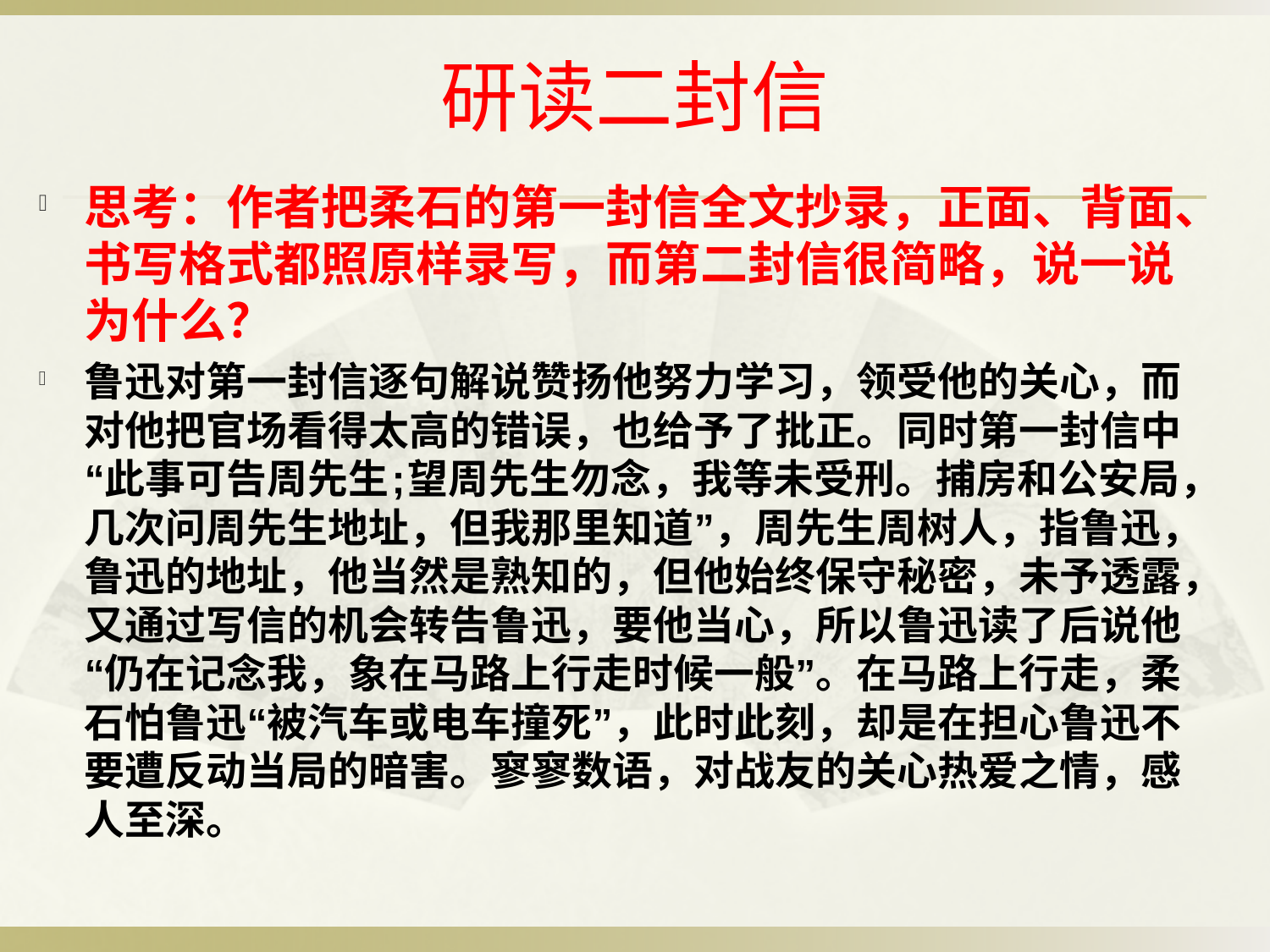

# 研读二封信
思考：作者把柔石的第一封信全文抄录，正面、背面、书写格式都照原样录写，而第二封信很简略，说一说为什么？
鲁迅对第一封信逐句解说赞扬他努力学习，领受他的关心，而对他把官场看得太高的错误，也给予了批正。同时第一封信中“此事可告周先生;望周先生勿念，我等未受刑。捕房和公安局，几次问周先生地址，但我那里知道”，周先生周树人，指鲁迅，鲁迅的地址，他当然是熟知的，但他始终保守秘密，未予透露，又通过写信的机会转告鲁迅，要他当心，所以鲁迅读了后说他“仍在记念我，象在马路上行走时候一般”。在马路上行走，柔石怕鲁迅“被汽车或电车撞死”，此时此刻，却是在担心鲁迅不要遭反动当局的暗害。寥寥数语，对战友的关心热爱之情，感人至深。